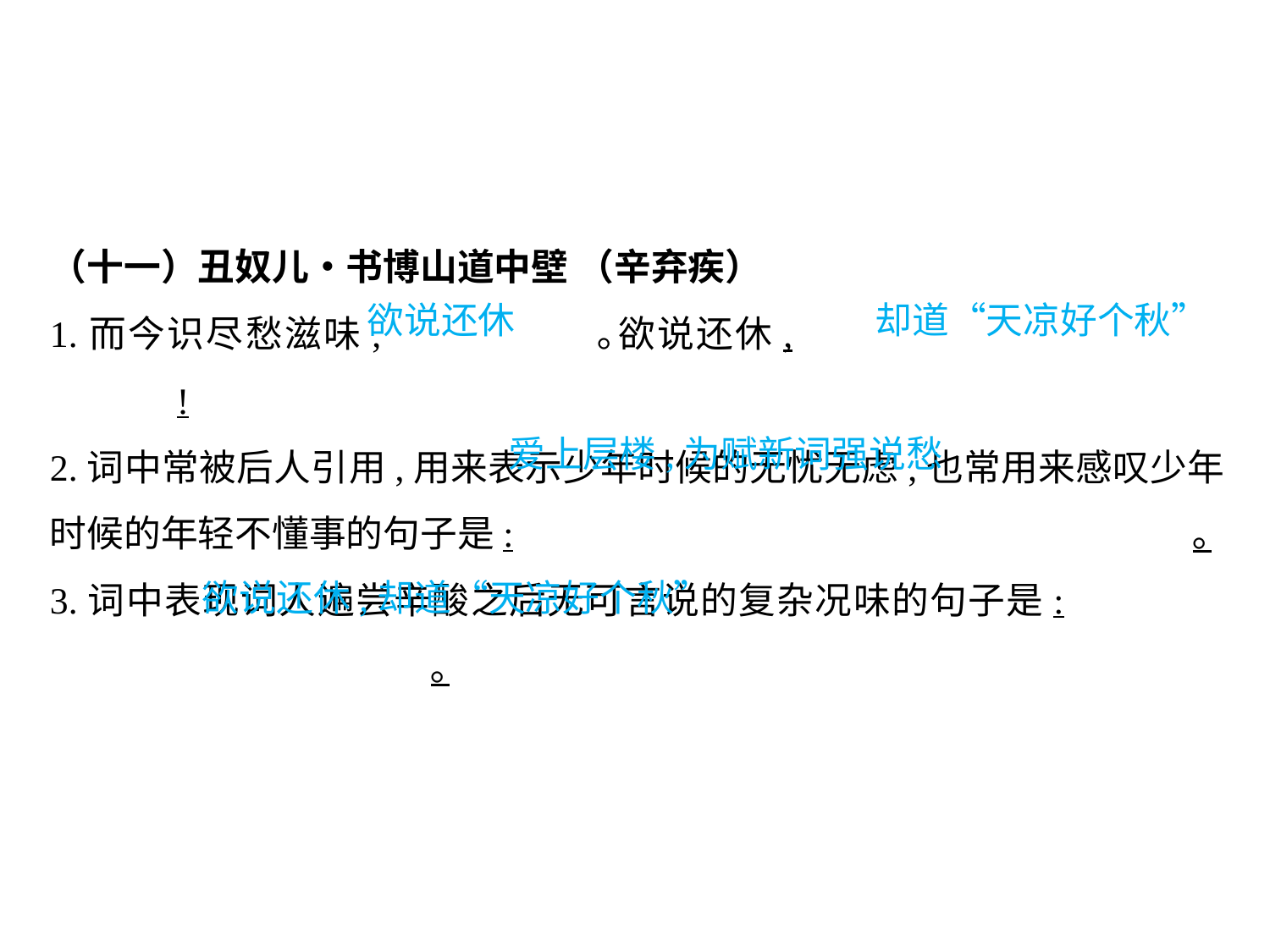

（十一）丑奴儿•书博山道中壁 （辛弃疾）
1.而今识尽愁滋味,		 ｡欲说还休,					!
2.词中常被后人引用,用来表示少年时候的无忧无虑,也常用来感叹少年时候的年轻不懂事的句子是:						｡
3.词中表现词人遍尝辛酸之后无可言说的复杂况味的句子是:					｡
欲说还休			却道“天凉好个秋”
爱上层楼,为赋新词强说愁
										  欲说还休,却道“天凉好个秋”